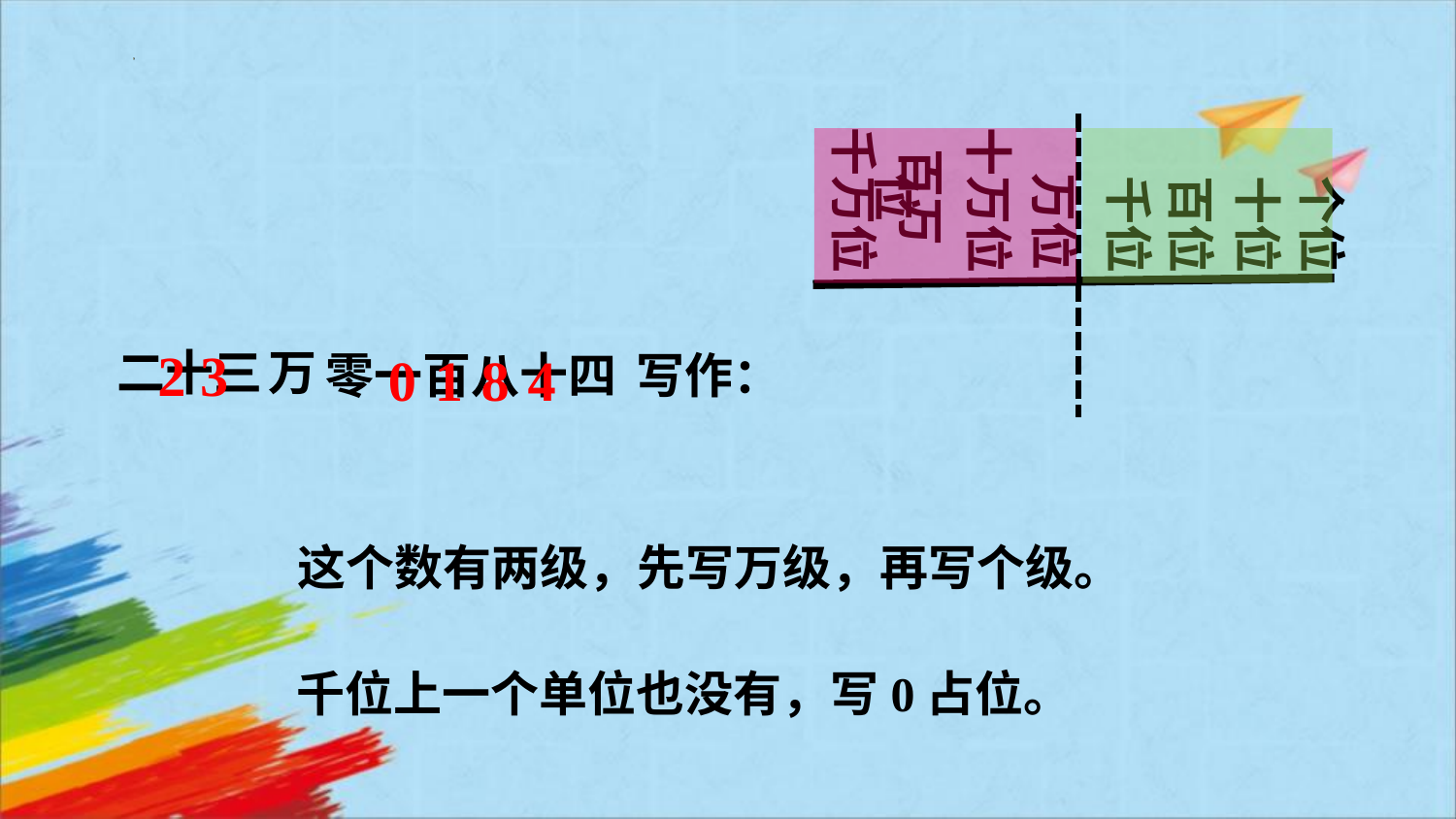

百万位
千万位
十万位
万位
千位
百位
十位
个位

二十三
2 3
万
零一百八十四
写作：
0 1 8 4
这个数有两级，先写万级，再写个级。
千位上一个单位也没有，写0占位。